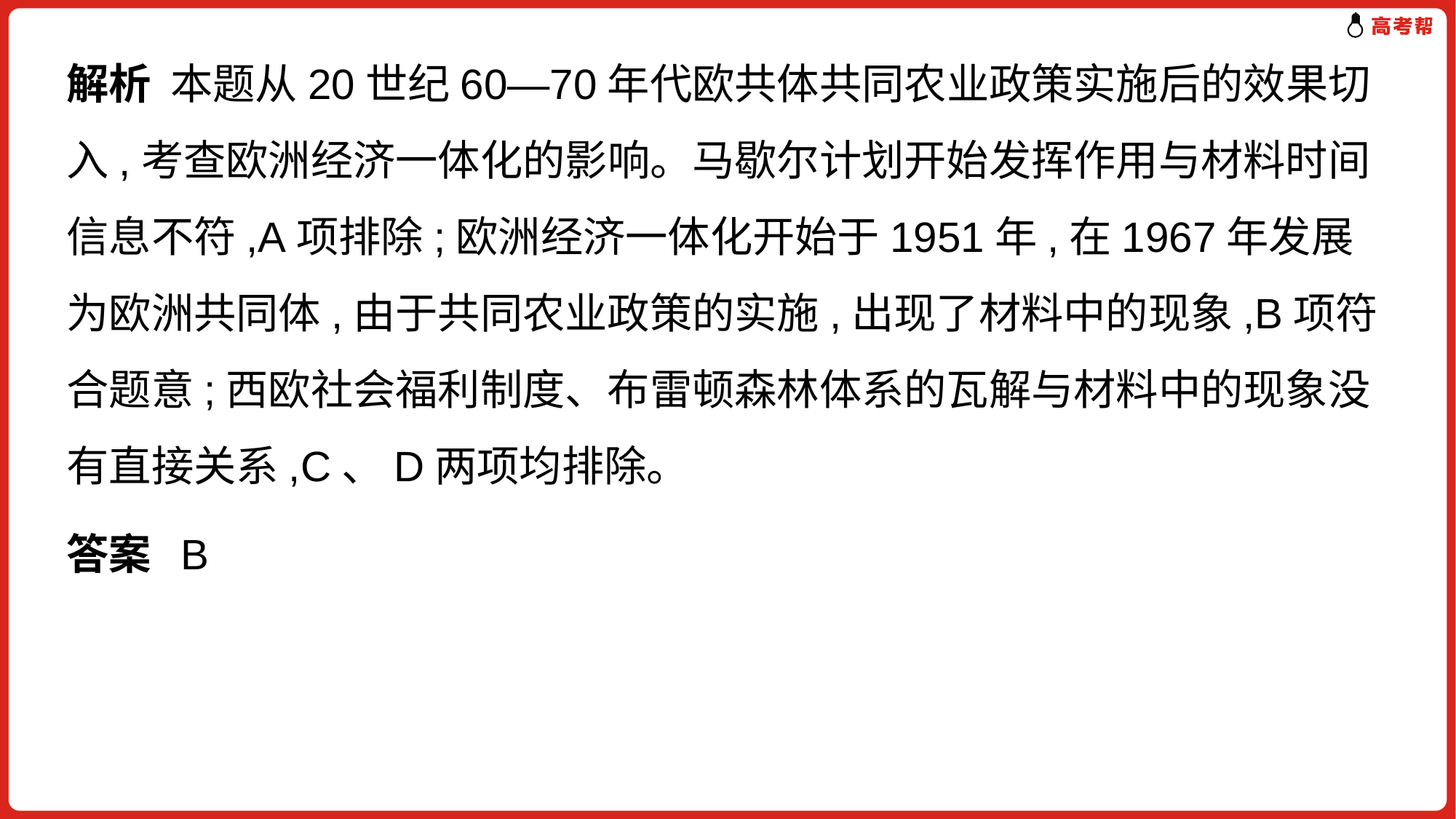

解析  本题从20世纪60—70年代欧共体共同农业政策实施后的效果切入,考查欧洲经济一体化的影响。马歇尔计划开始发挥作用与材料时间信息不符,A项排除;欧洲经济一体化开始于1951年,在1967年发展为欧洲共同体,由于共同农业政策的实施,出现了材料中的现象,B项符合题意;西欧社会福利制度、布雷顿森林体系的瓦解与材料中的现象没有直接关系,C、D两项均排除。
答案  B